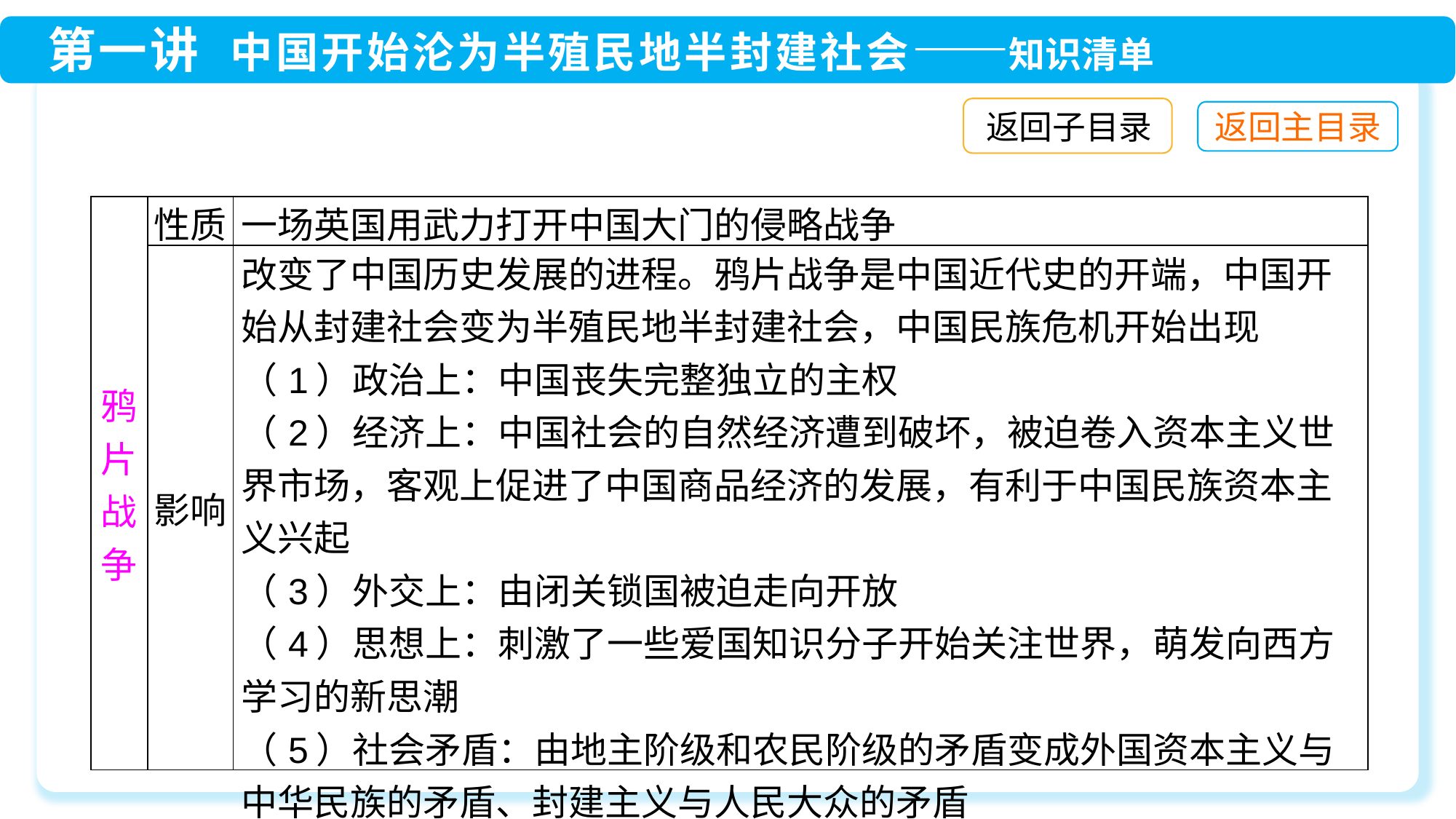

返回子目录
| 鸦片战争 | 性质 | 一场英国用武力打开中国大门的侵略战争 |
| --- | --- | --- |
|  | 影响 | 改变了中国历史发展的进程。鸦片战争是中国近代史的开端，中国开始从封建社会变为半殖民地半封建社会，中国民族危机开始出现 （1）政治上：中国丧失完整独立的主权 （2）经济上：中国社会的自然经济遭到破坏，被迫卷入资本主义世界市场，客观上促进了中国商品经济的发展，有利于中国民族资本主义兴起 （3）外交上：由闭关锁国被迫走向开放 （4）思想上：刺激了一些爱国知识分子开始关注世界，萌发向西方学习的新思潮 （5）社会矛盾：由地主阶级和农民阶级的矛盾变成外国资本主义与中华民族的矛盾、封建主义与人民大众的矛盾 （6）革命任务：由反对封建主义变为反帝反封建的双重使命 |